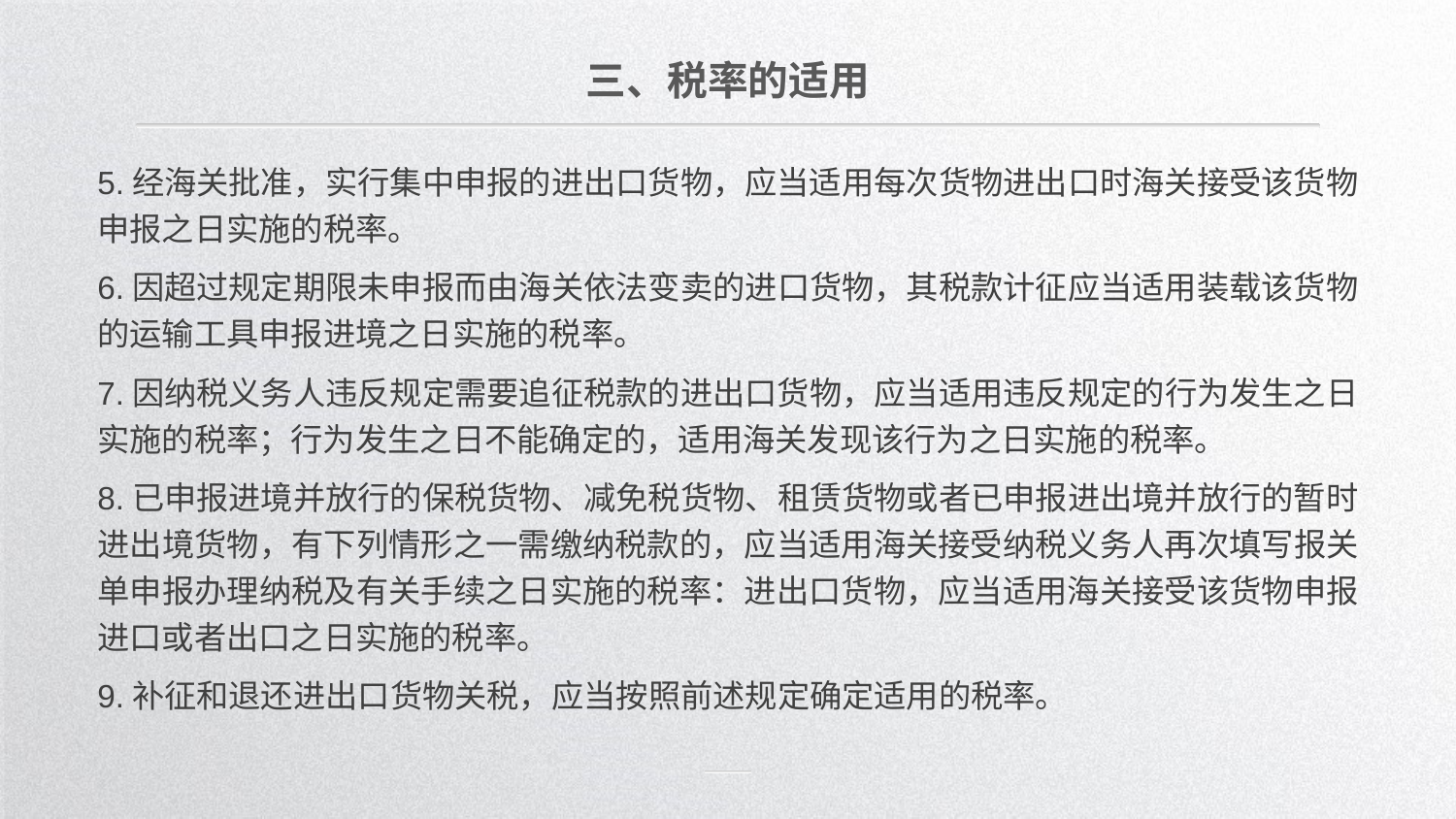

三、税率的适用
5.经海关批准，实行集中申报的进出口货物，应当适用每次货物进出口时海关接受该货物申报之日实施的税率。
6.因超过规定期限未申报而由海关依法变卖的进口货物，其税款计征应当适用装载该货物的运输工具申报进境之日实施的税率。
7.因纳税义务人违反规定需要追征税款的进出口货物，应当适用违反规定的行为发生之日实施的税率；行为发生之日不能确定的，适用海关发现该行为之日实施的税率。
8.已申报进境并放行的保税货物、减免税货物、租赁货物或者已申报进出境并放行的暂时进出境货物，有下列情形之一需缴纳税款的，应当适用海关接受纳税义务人再次填写报关单申报办理纳税及有关手续之日实施的税率：进出口货物，应当适用海关接受该货物申报进口或者出口之日实施的税率。
9.补征和退还进出口货物关税，应当按照前述规定确定适用的税率。